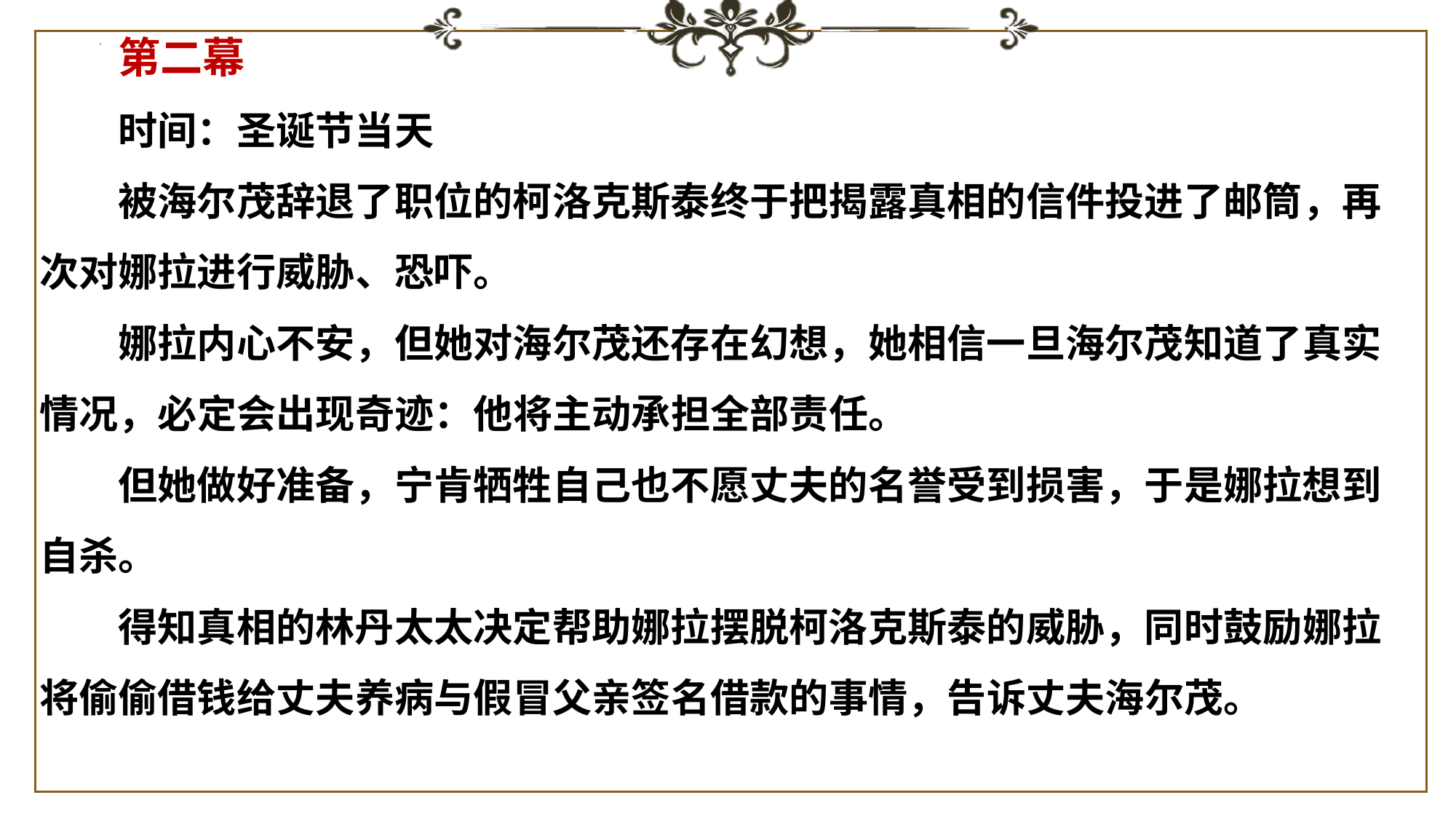

第二幕
时间：圣诞节当天
被海尔茂辞退了职位的柯洛克斯泰终于把揭露真相的信件投进了邮筒，再次对娜拉进行威胁、恐吓。
娜拉内心不安，但她对海尔茂还存在幻想，她相信一旦海尔茂知道了真实情况，必定会出现奇迹：他将主动承担全部责任。
但她做好准备，宁肯牺牲自己也不愿丈夫的名誉受到损害，于是娜拉想到自杀。
得知真相的林丹太太决定帮助娜拉摆脱柯洛克斯泰的威胁，同时鼓励娜拉将偷偷借钱给丈夫养病与假冒父亲签名借款的事情，告诉丈夫海尔茂。